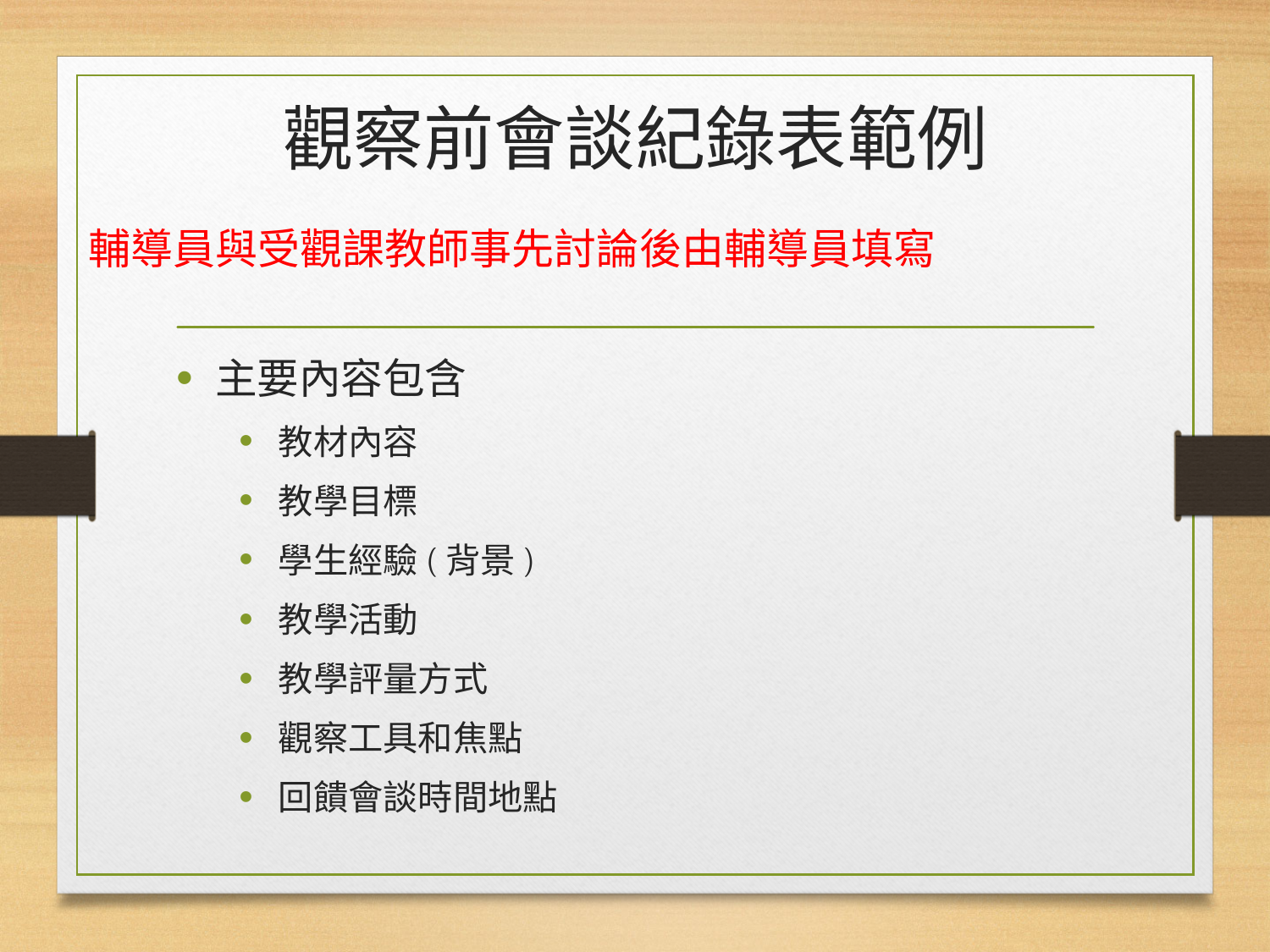

# 觀察前會談紀錄表範例
輔導員與受觀課教師事先討論後由輔導員填寫
主要內容包含
教材內容
教學目標
學生經驗(背景)
教學活動
教學評量方式
觀察工具和焦點
回饋會談時間地點